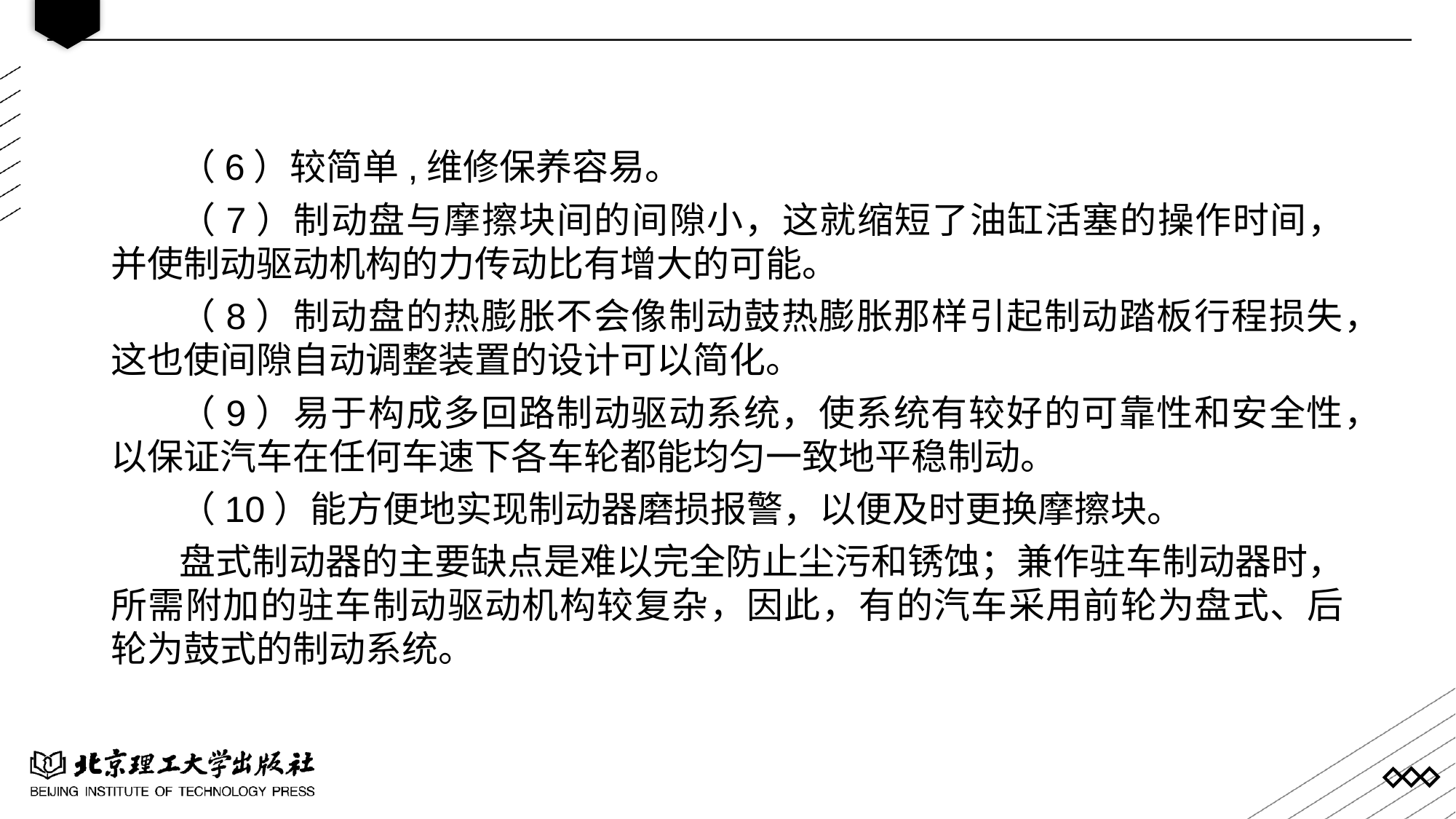

（6）较简单,维修保养容易。
（7）制动盘与摩擦块间的间隙小，这就缩短了油缸活塞的操作时间，并使制动驱动机构的力传动比有增大的可能。
（8）制动盘的热膨胀不会像制动鼓热膨胀那样引起制动踏板行程损失，这也使间隙自动调整装置的设计可以简化。
（9）易于构成多回路制动驱动系统，使系统有较好的可靠性和安全性，以保证汽车在任何车速下各车轮都能均匀一致地平稳制动。
（10）能方便地实现制动器磨损报警，以便及时更换摩擦块。
盘式制动器的主要缺点是难以完全防止尘污和锈蚀；兼作驻车制动器时，所需附加的驻车制动驱动机构较复杂，因此，有的汽车采用前轮为盘式、后轮为鼓式的制动系统。